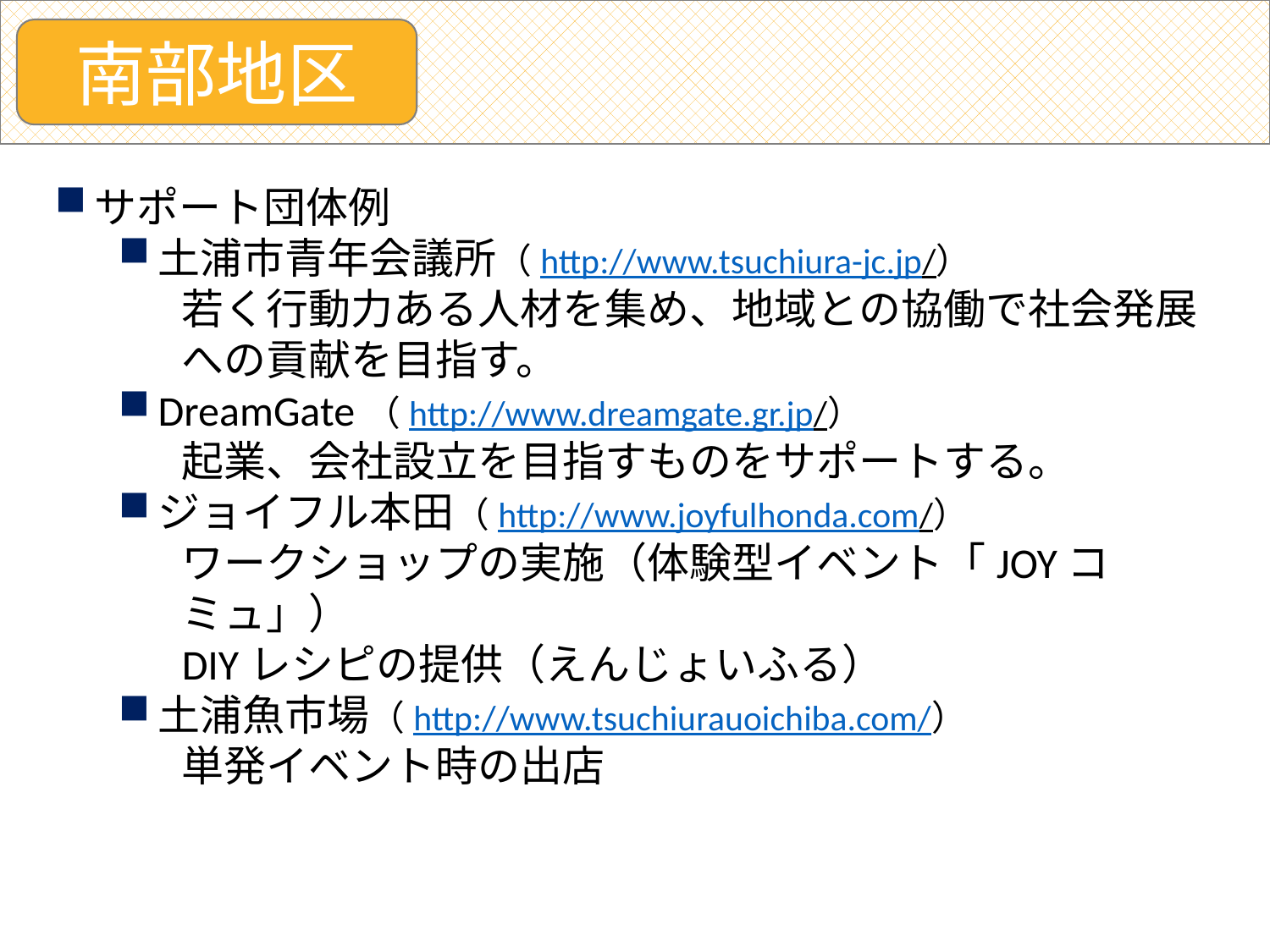

南部地区
サポート団体例
土浦市青年会議所（http://www.tsuchiura-jc.jp/）
若く行動力ある人材を集め、地域との協働で社会発展への貢献を目指す。
DreamGate（http://www.dreamgate.gr.jp/）
起業、会社設立を目指すものをサポートする。
ジョイフル本田（http://www.joyfulhonda.com/）
ワークショップの実施（体験型イベント「JOYコミュ」）
DIYレシピの提供（えんじょいふる）
土浦魚市場（http://www.tsuchiurauoichiba.com/）
単発イベント時の出店